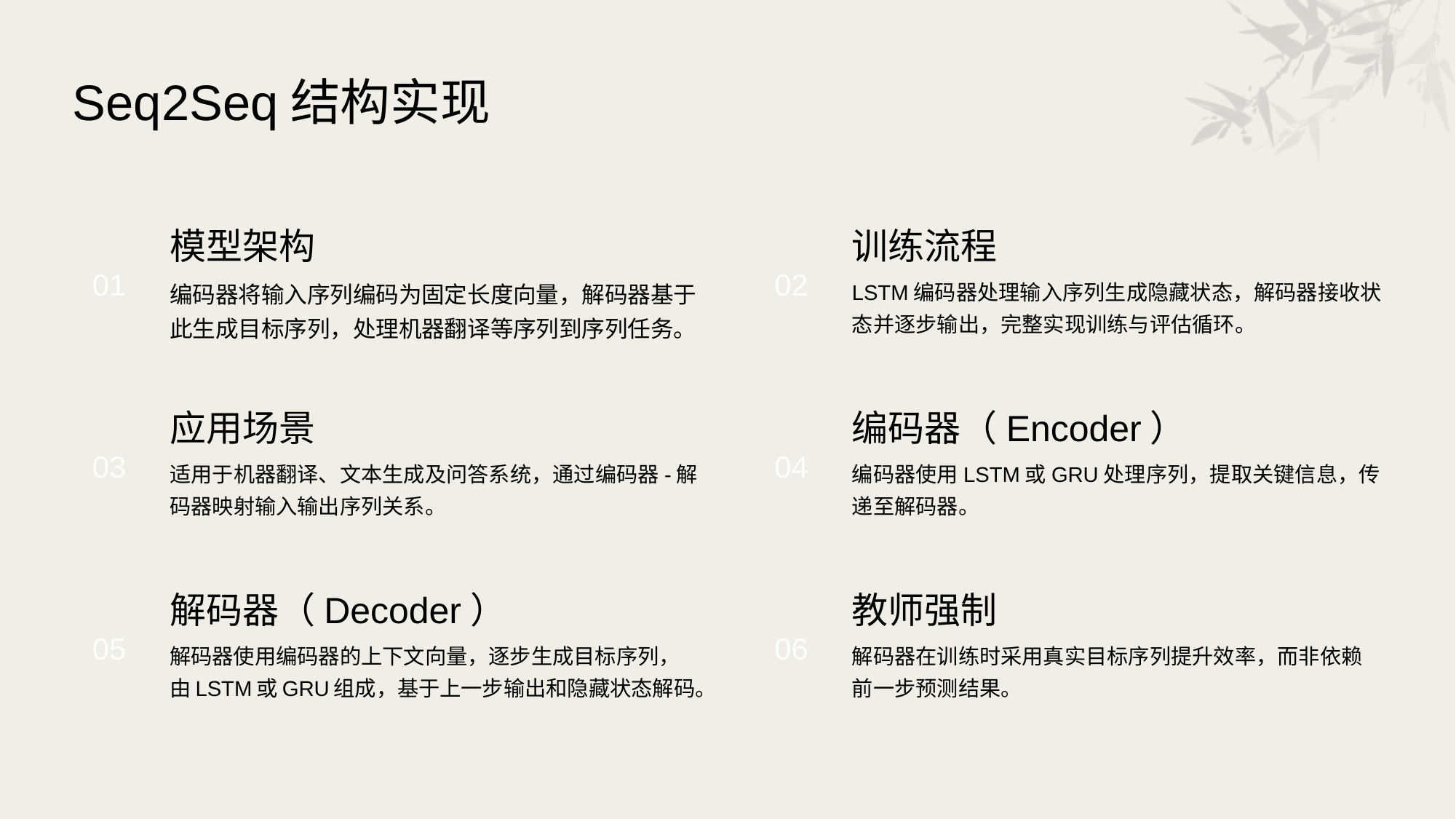

Seq2Seq结构实现
模型架构
训练流程

01
02
编码器将输入序列编码为固定长度向量，解码器基于此生成目标序列，处理机器翻译等序列到序列任务。
LSTM编码器处理输入序列生成隐藏状态，解码器接收状态并逐步输出，完整实现训练与评估循环。
应用场景
编码器（Encoder）

03
04
适用于机器翻译、文本生成及问答系统，通过编码器-解码器映射输入输出序列关系。
编码器使用LSTM或GRU处理序列，提取关键信息，传递至解码器。
解码器（Decoder）
教师强制

05
06
解码器使用编码器的上下文向量，逐步生成目标序列，由LSTM或GRU组成，基于上一步输出和隐藏状态解码。
解码器在训练时采用真实目标序列提升效率，而非依赖前一步预测结果。